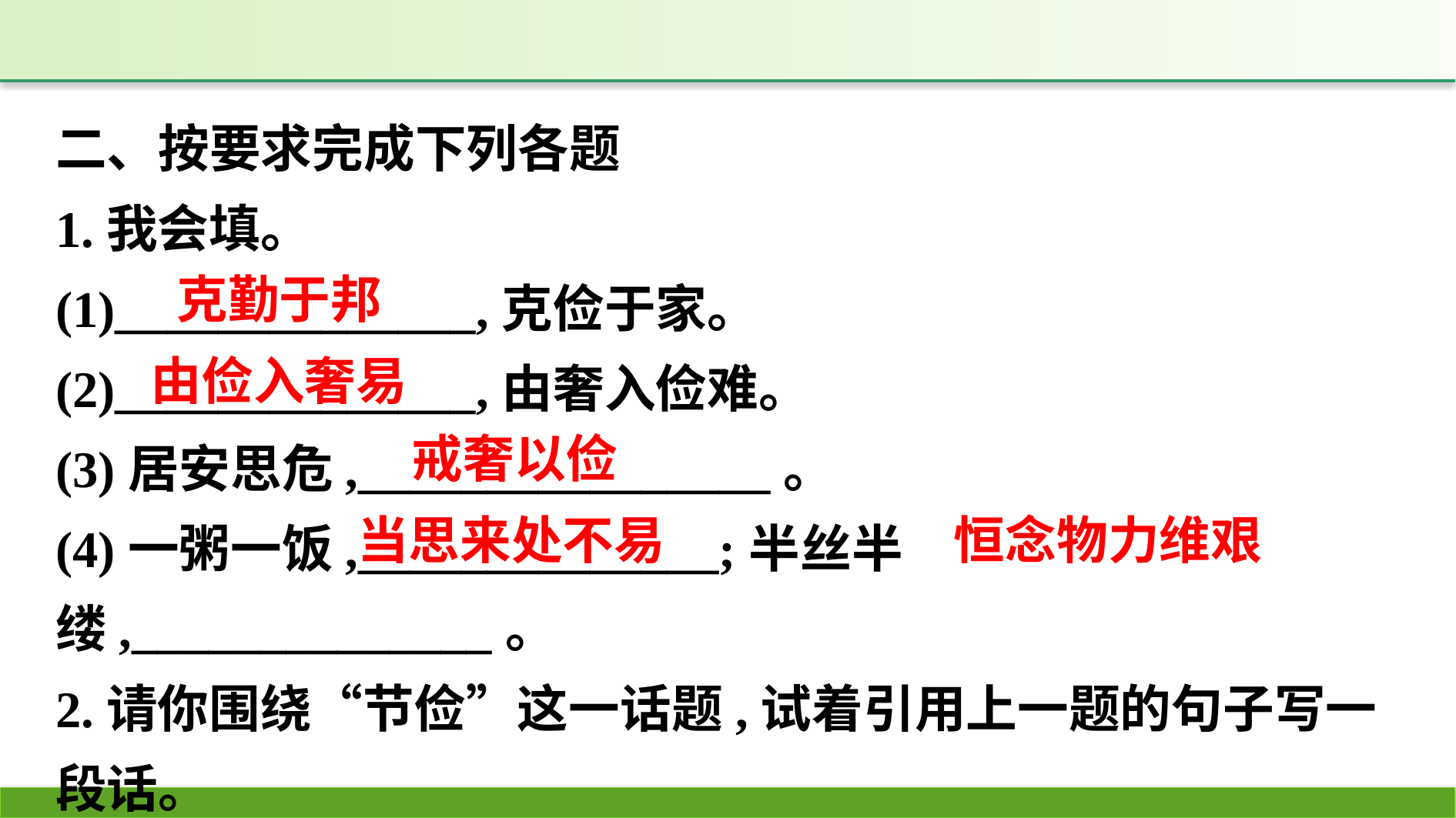

二、按要求完成下列各题
1.我会填。
(1)______________,克俭于家。
(2)______________,由奢入俭难。
(3)居安思危,________________。
(4)一粥一饭,______________;半丝半缕,______________。
2.请你围绕“节俭”这一话题,试着引用上一题的句子写一段话。
略
克勤于邦
由俭入奢易
戒奢以俭
当思来处不易
恒念物力维艰